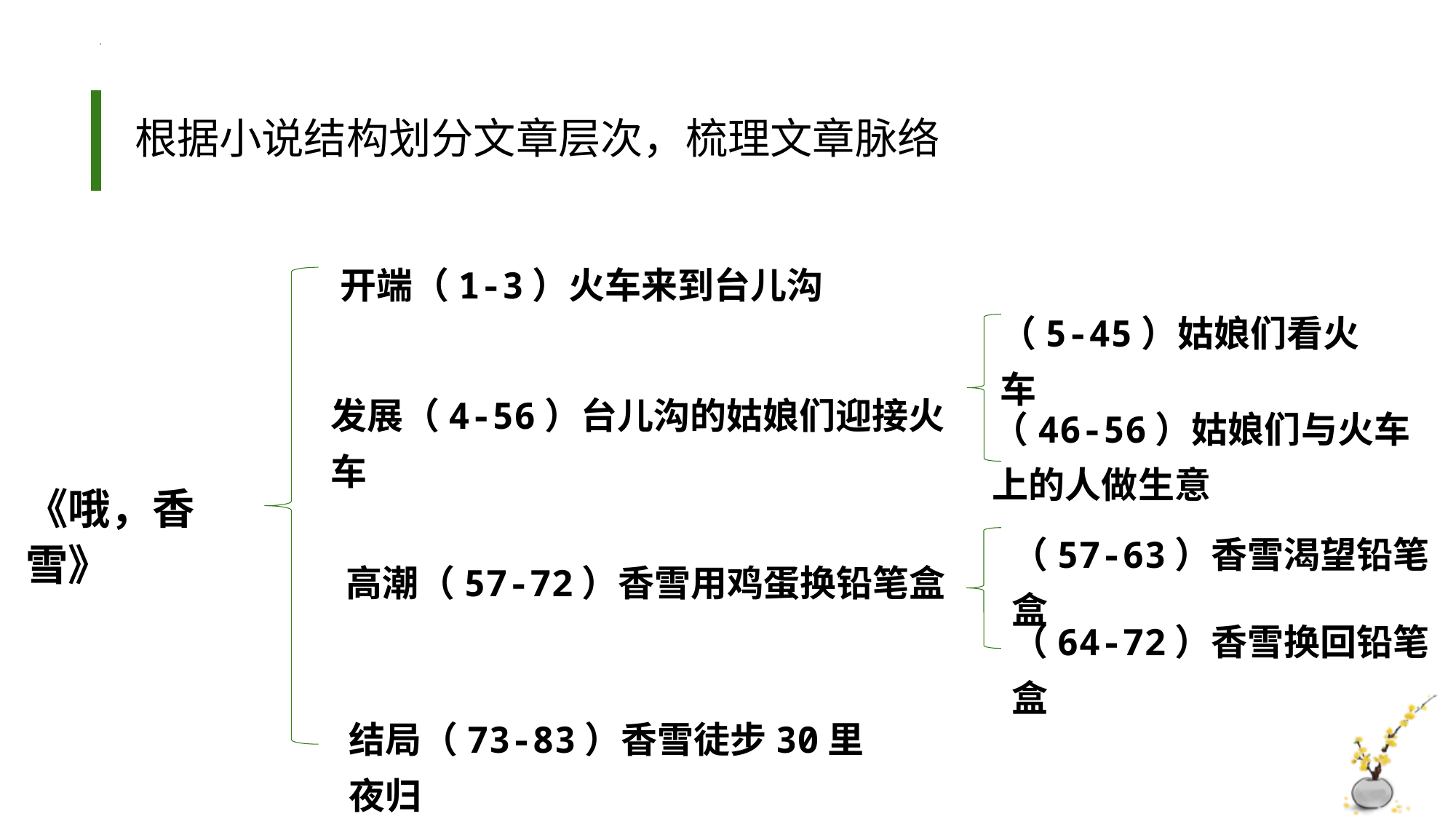

根据小说结构划分文章层次，梳理文章脉络
开端（1-3）火车来到台儿沟

（5-45）姑娘们看火车

发展（4-56）台儿沟的姑娘们迎接火车
（46-56）姑娘们与火车上的人做生意
《哦，香雪》
（57-63）香雪渴望铅笔盒

高潮（57-72）香雪用鸡蛋换铅笔盒
（64-72）香雪换回铅笔盒
结局（73-83）香雪徒步30里夜归